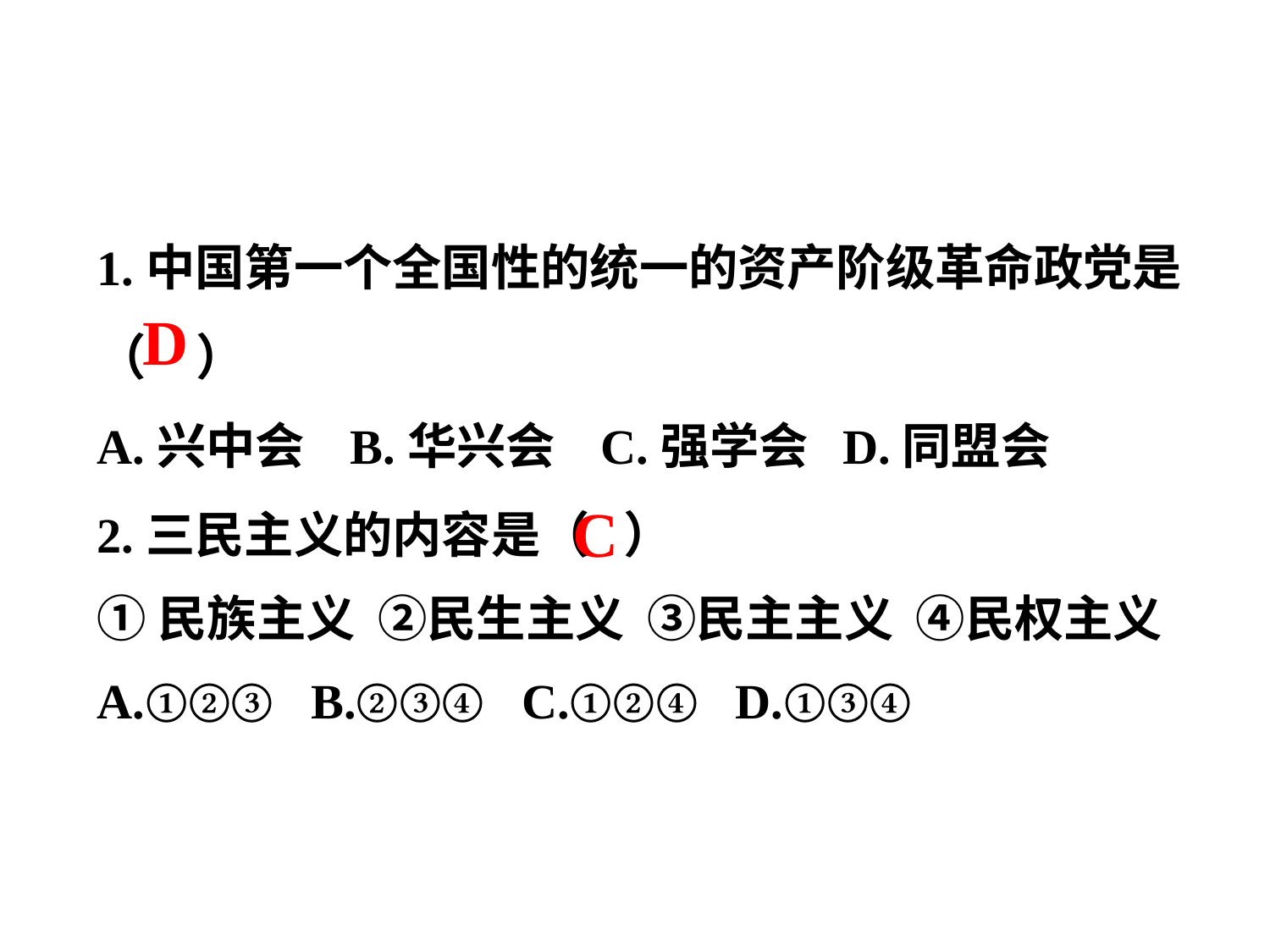

1.中国第一个全国性的统一的资产阶级革命政党是（　）
A.兴中会   B.华兴会   C.强学会  D.同盟会
2.三民主义的内容是（   ）
①民族主义  ②民生主义  ③民主主义  ④民权主义
A.①②③   B.②③④   C.①②④   D.①③④
  D
  C